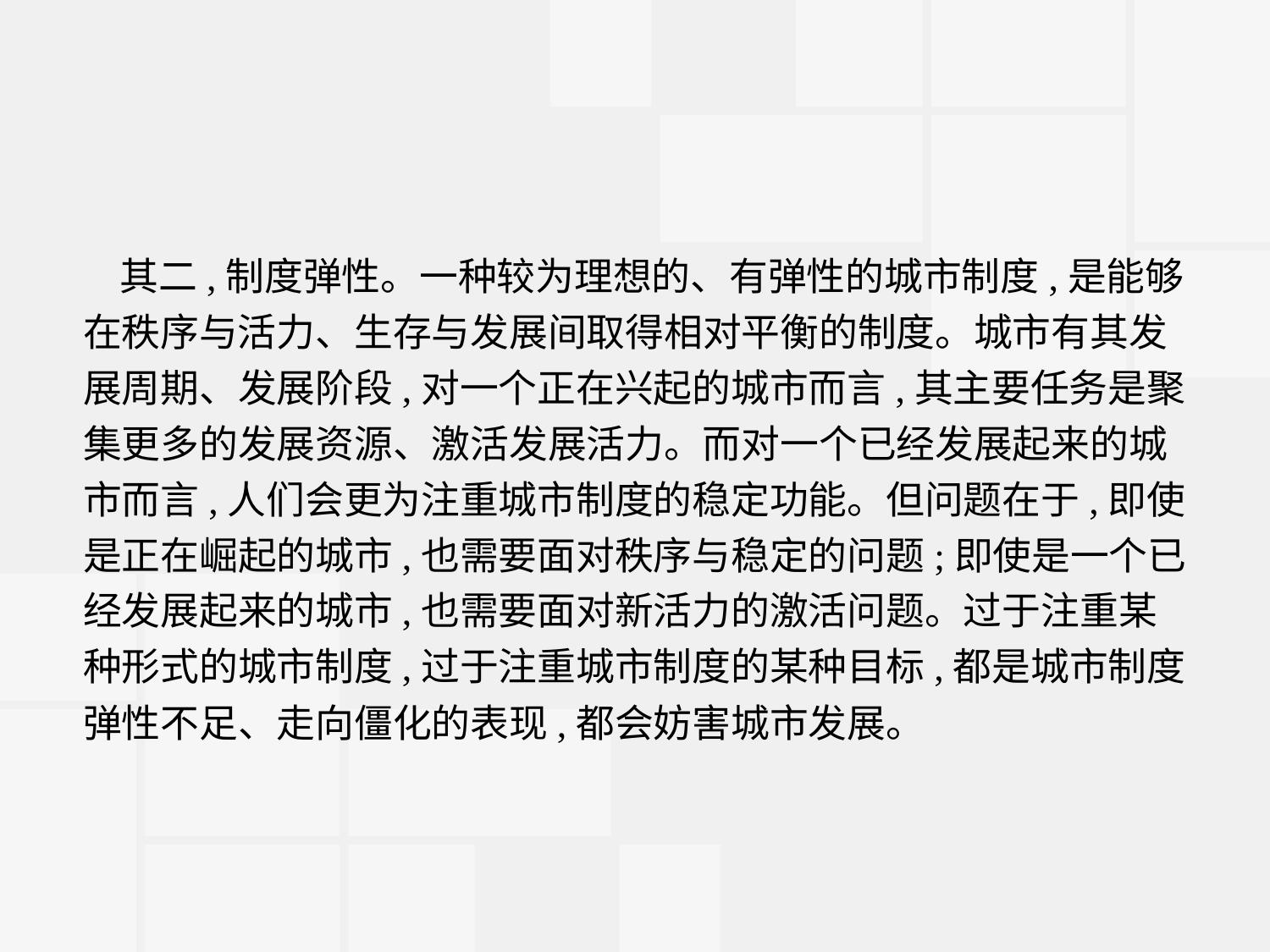

其二,制度弹性。一种较为理想的、有弹性的城市制度,是能够在秩序与活力、生存与发展间取得相对平衡的制度。城市有其发展周期、发展阶段,对一个正在兴起的城市而言,其主要任务是聚集更多的发展资源、激活发展活力。而对一个已经发展起来的城市而言,人们会更为注重城市制度的稳定功能。但问题在于,即使是正在崛起的城市,也需要面对秩序与稳定的问题;即使是一个已经发展起来的城市,也需要面对新活力的激活问题。过于注重某种形式的城市制度,过于注重城市制度的某种目标,都是城市制度弹性不足、走向僵化的表现,都会妨害城市发展。